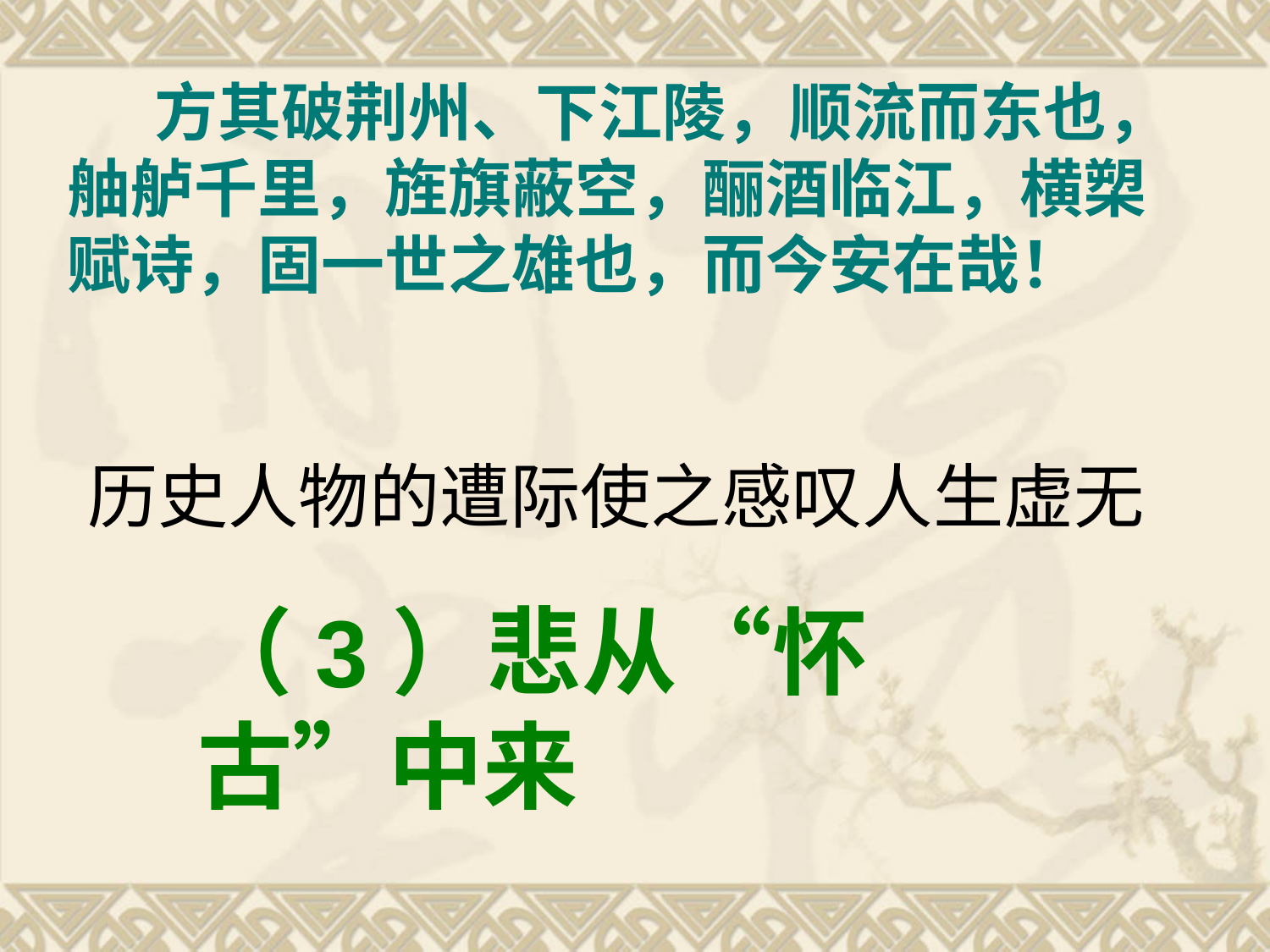

方其破荆州、下江陵，顺流而东也，舳舻千里，旌旗蔽空，酾酒临江，横槊赋诗，固一世之雄也，而今安在哉！
历史人物的遭际使之感叹人生虚无
（3）悲从“怀古”中来